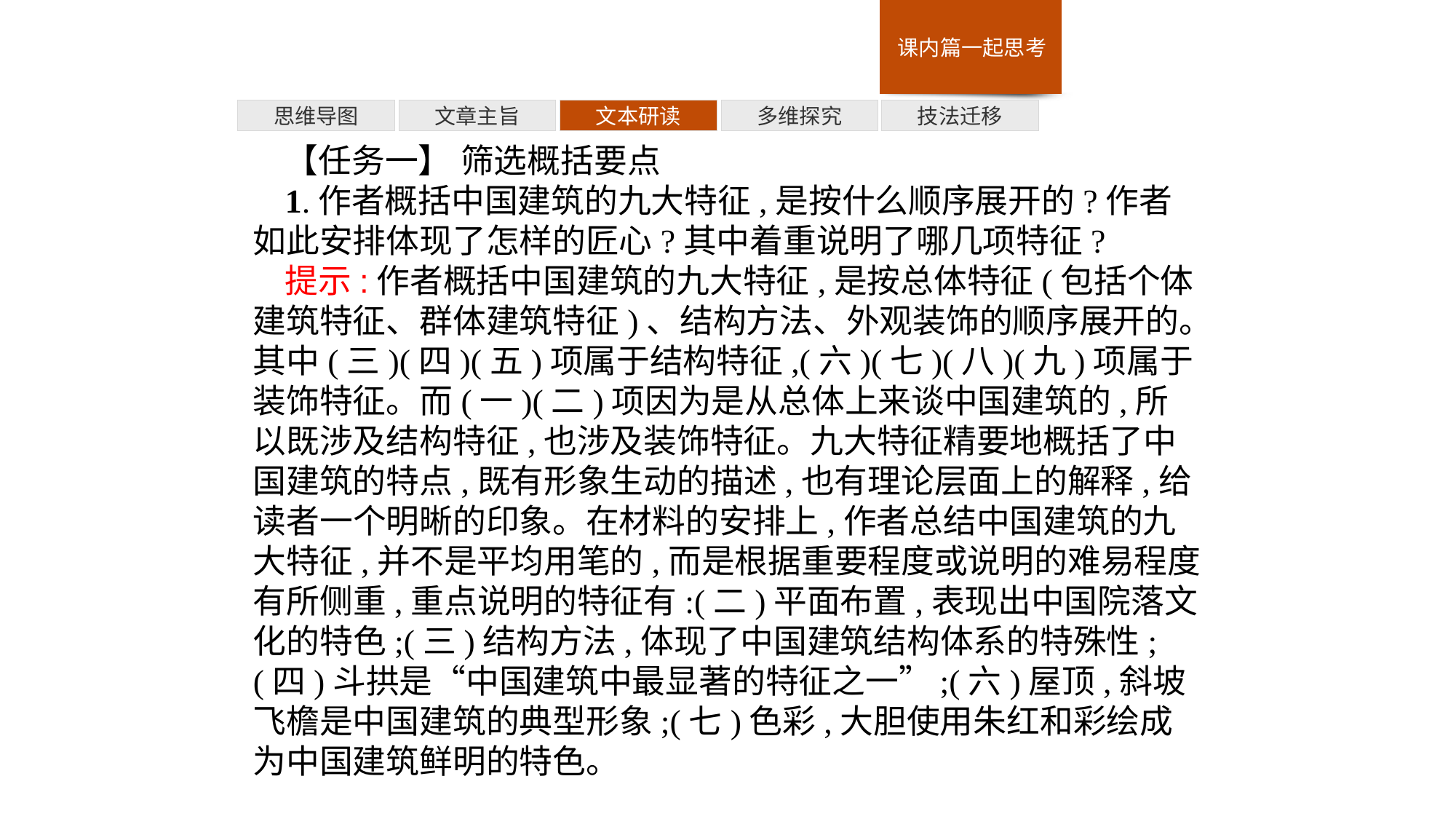

多维探究
思维导图
文章主旨
文本研读
技法迁移
【任务一】 筛选概括要点
1.作者概括中国建筑的九大特征,是按什么顺序展开的?作者如此安排体现了怎样的匠心?其中着重说明了哪几项特征?
提示:作者概括中国建筑的九大特征,是按总体特征(包括个体建筑特征、群体建筑特征)、结构方法、外观装饰的顺序展开的。其中(三)(四)(五)项属于结构特征,(六)(七)(八)(九)项属于装饰特征。而(一)(二)项因为是从总体上来谈中国建筑的,所以既涉及结构特征,也涉及装饰特征。九大特征精要地概括了中国建筑的特点,既有形象生动的描述,也有理论层面上的解释,给读者一个明晰的印象。在材料的安排上,作者总结中国建筑的九大特征,并不是平均用笔的,而是根据重要程度或说明的难易程度有所侧重,重点说明的特征有:(二)平面布置,表现出中国院落文化的特色;(三)结构方法,体现了中国建筑结构体系的特殊性;(四)斗拱是“中国建筑中最显著的特征之一”;(六)屋顶,斜坡飞檐是中国建筑的典型形象;(七)色彩,大胆使用朱红和彩绘成为中国建筑鲜明的特色。